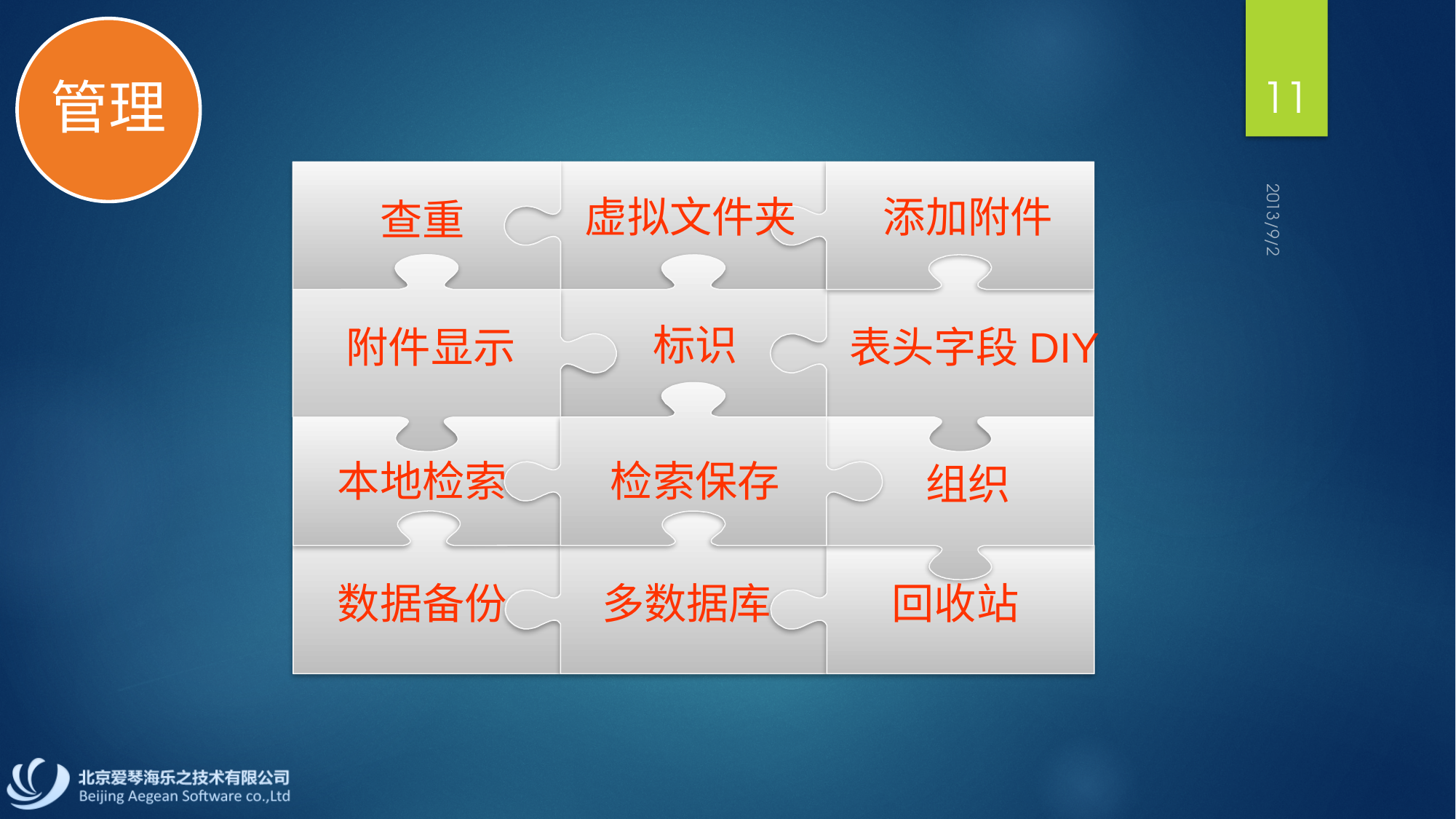

管理
11

虚拟文件夹
添加附件
查重
2013/9/2
标识
附件显示
表头字段DIY
本地检索
检索保存
组织
数据备份
多数据库
回收站